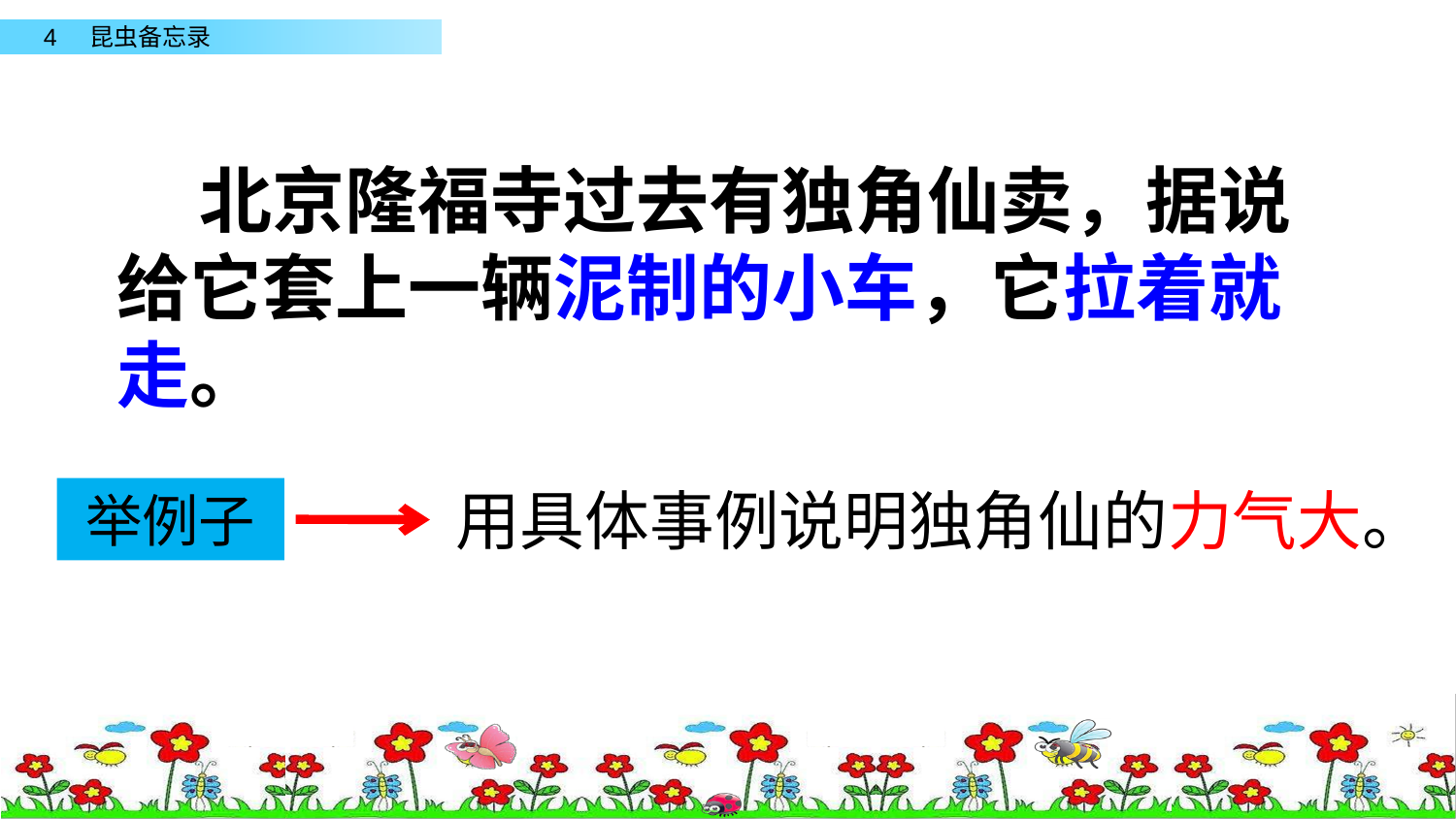

北京隆福寺过去有独角仙卖，据说给它套上一辆泥制的小车，它拉着就走。
用具体事例说明独角仙的力气大。
举例子